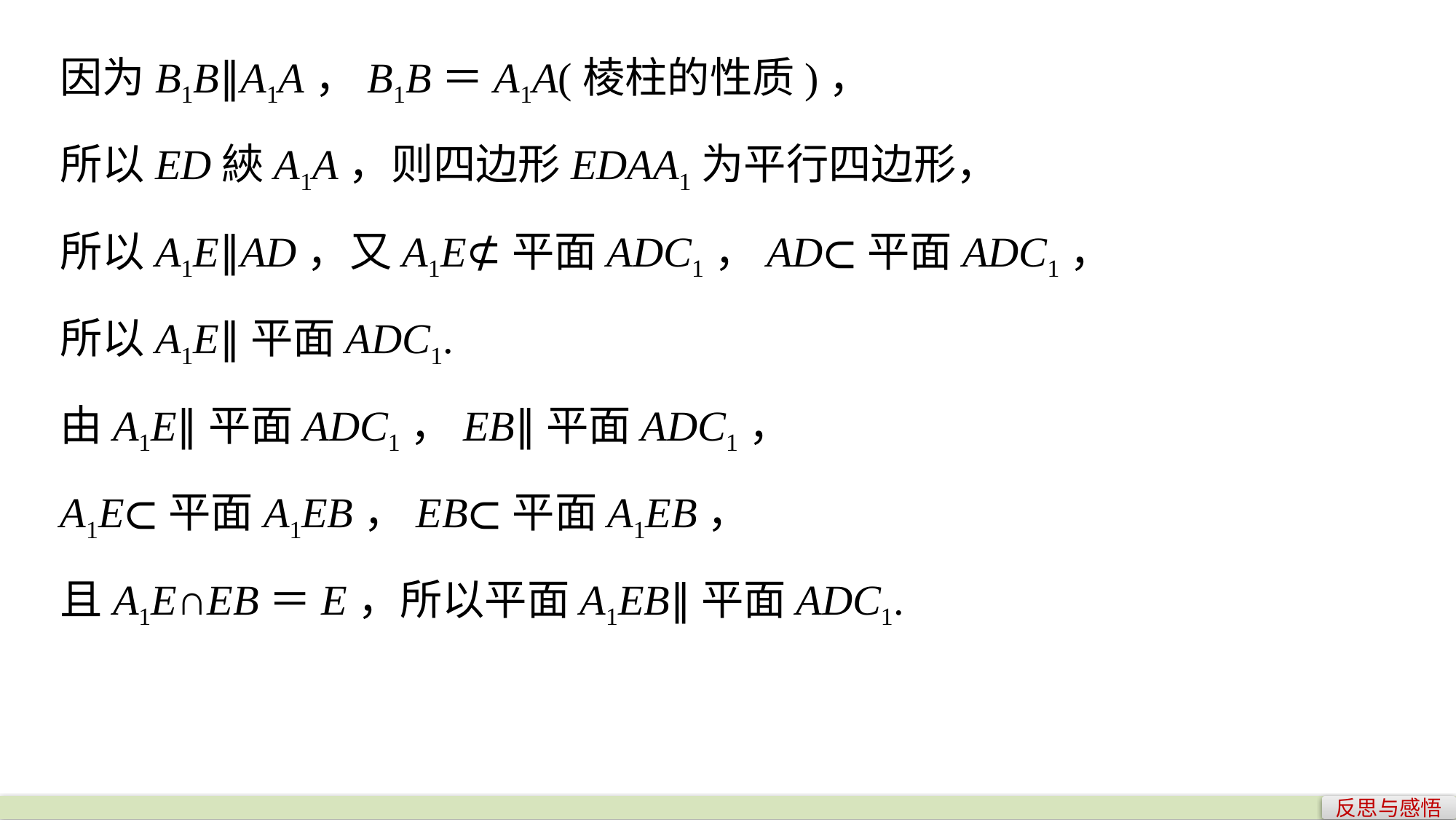

因为B1B∥A1A，B1B＝A1A(棱柱的性质)，
所以ED綊A1A，则四边形EDAA1为平行四边形，
所以A1E∥AD，又A1E⊄平面ADC1，AD⊂平面ADC1，
所以A1E∥平面ADC1.
由A1E∥平面ADC1，EB∥平面ADC1，
A1E⊂平面A1EB，EB⊂平面A1EB，
且A1E∩EB＝E，所以平面A1EB∥平面ADC1.
反思与感悟